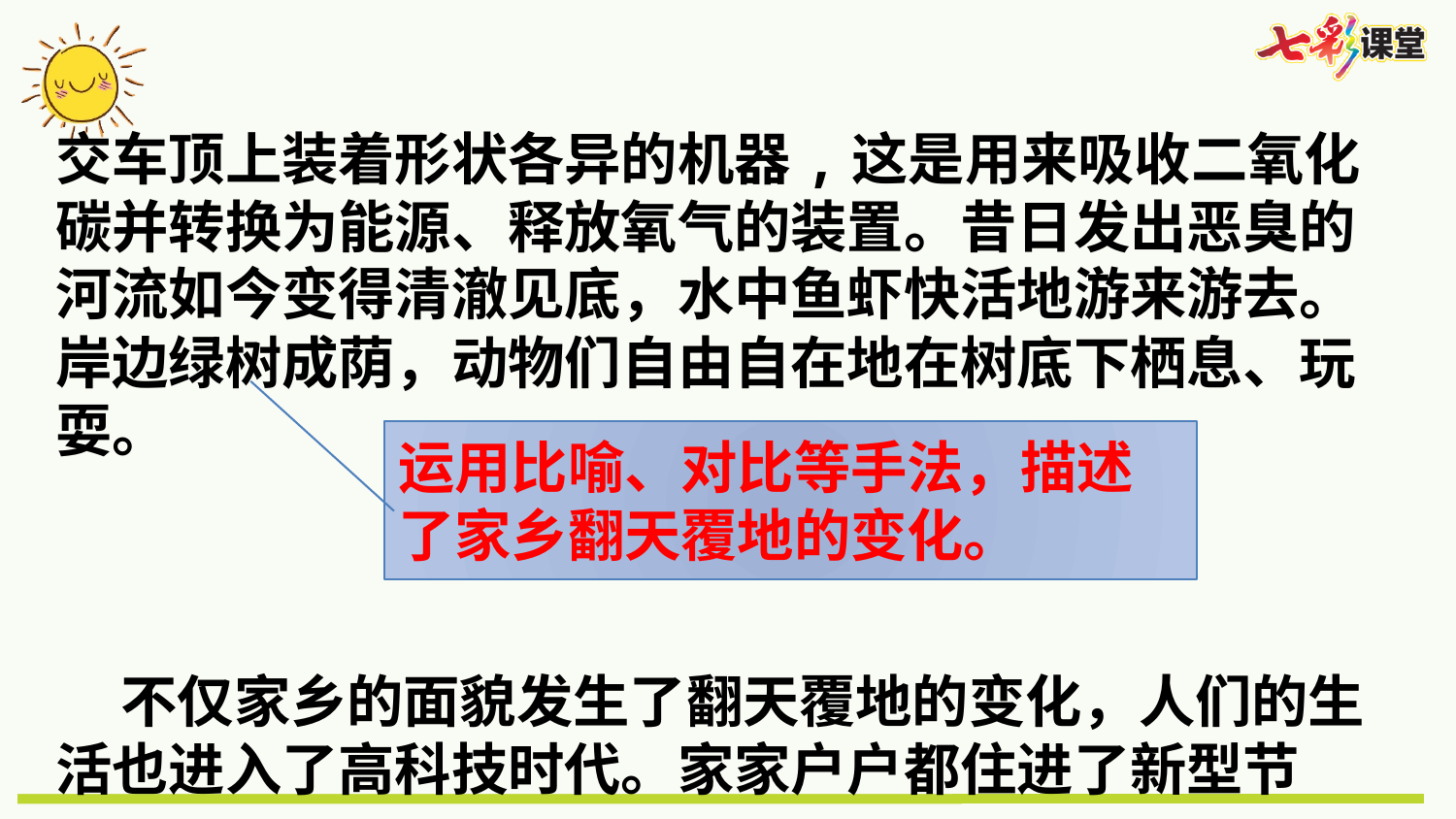

交车顶上装着形状各异的机器,这是用来吸收二氧化碳并转换为能源、释放氧气的装置。昔日发出恶臭的河流如今变得清澈见底，水中鱼虾快活地游来游去。岸边绿树成荫，动物们自由自在地在树底下栖息、玩耍。

    不仅家乡的面貌发生了翻天覆地的变化，人们的生活也进入了高科技时代。家家户户都住进了新型节
运用比喻、对比等手法，描述了家乡翻天覆地的变化。